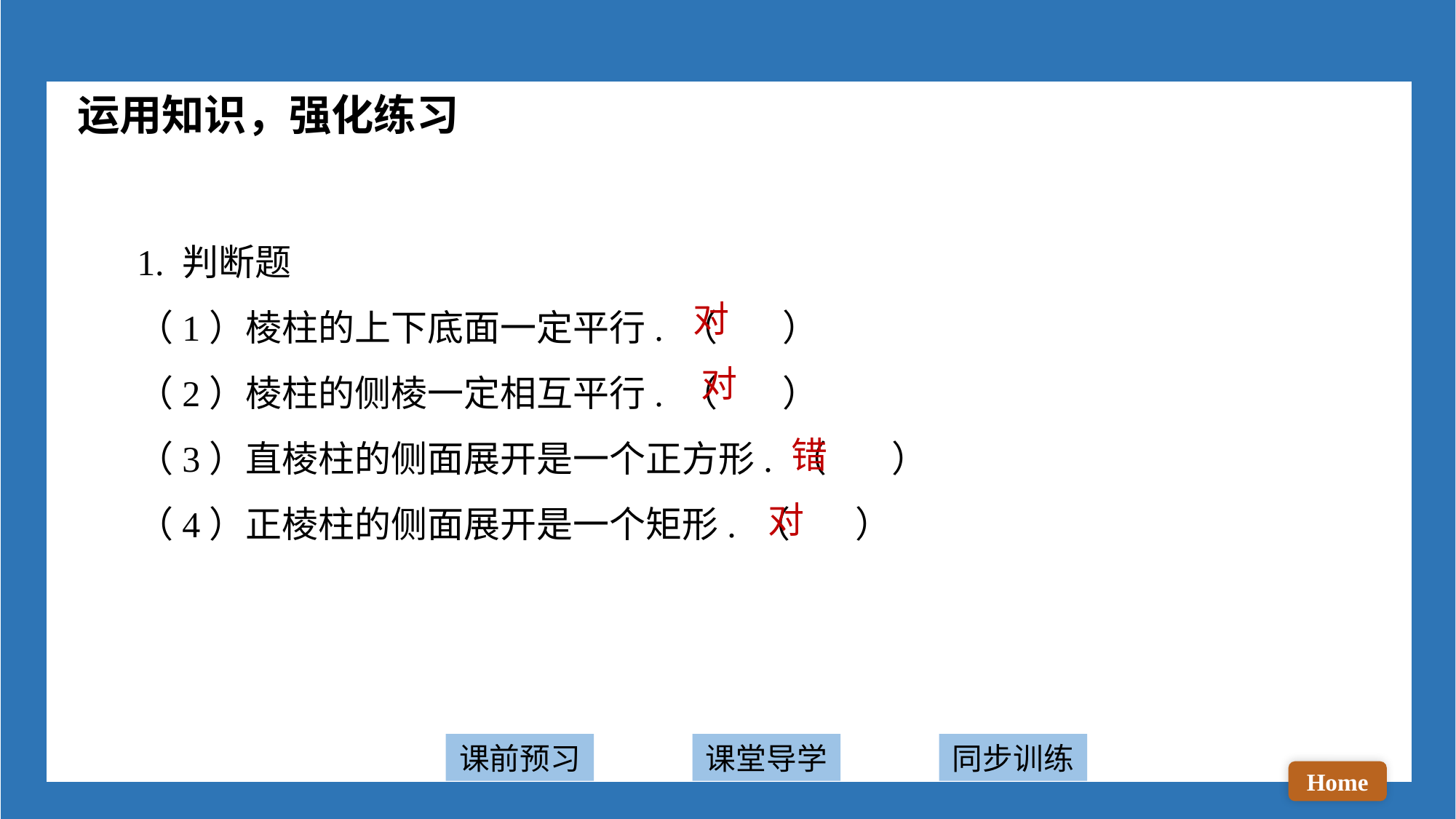

运用知识，强化练习
1. 判断题
（1）棱柱的上下底面一定平行. （        ）
（2）棱柱的侧棱一定相互平行. （        ）
（3）直棱柱的侧面展开是一个正方形. （        ）
（4）正棱柱的侧面展开是一个矩形. （        ）
对
对
错
对